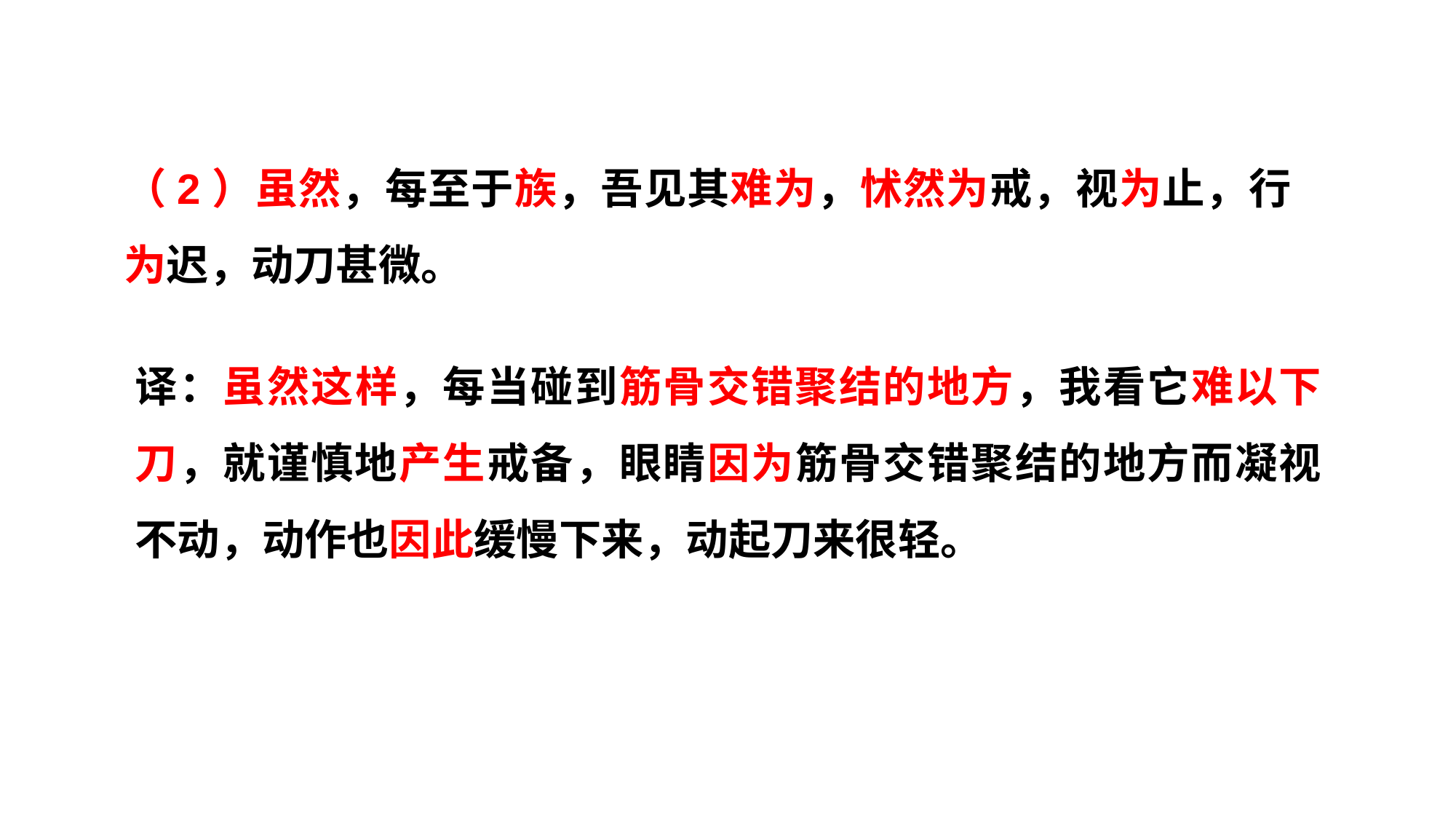

（2）虽然，每至于族，吾见其难为，怵然为戒，视为止，行为迟，动刀甚微。
译：虽然这样，每当碰到筋骨交错聚结的地方，我看它难以下刀，就谨慎地产生戒备，眼睛因为筋骨交错聚结的地方而凝视不动，动作也因此缓慢下来，动起刀来很轻。